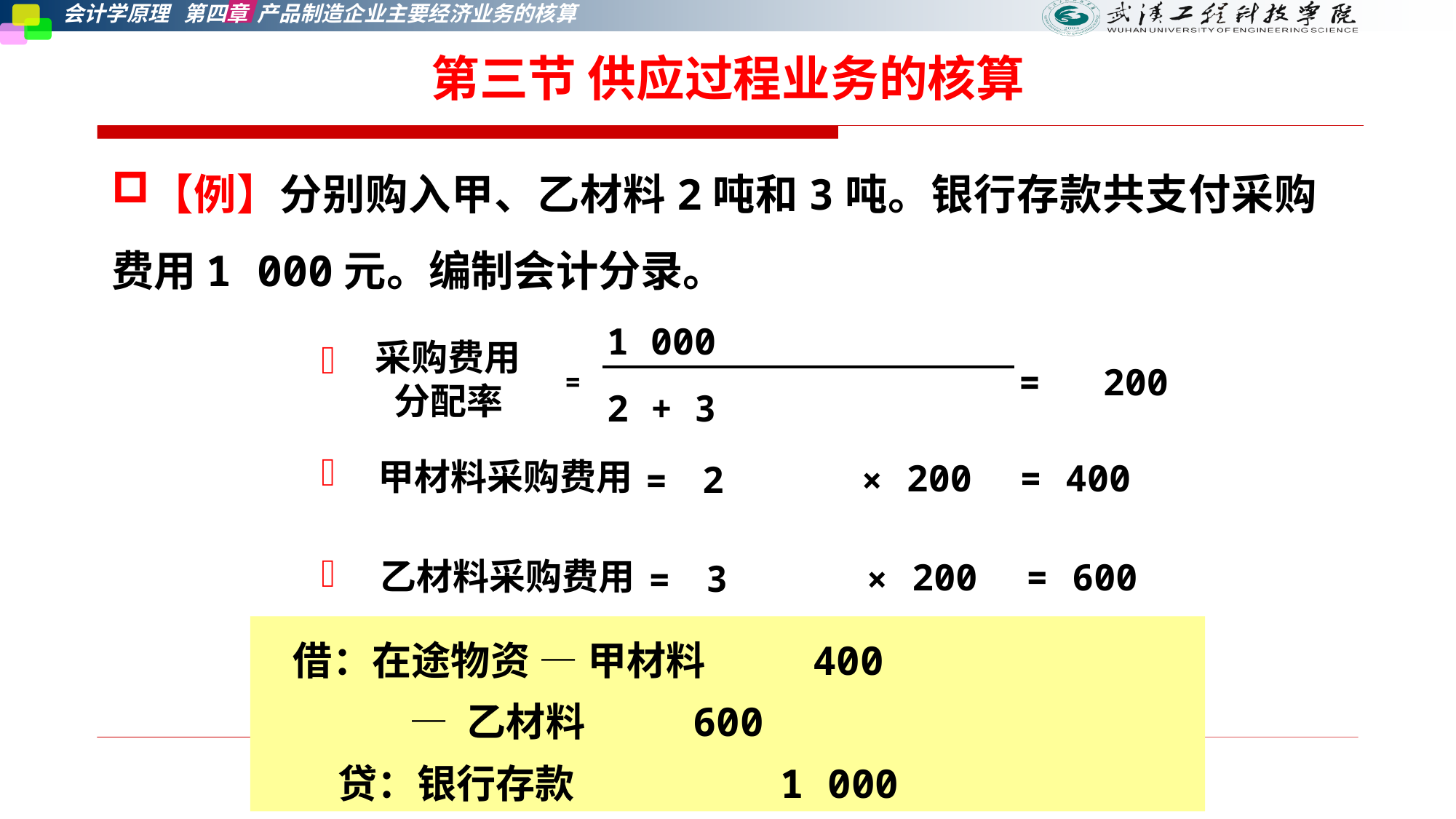

第三节 供应过程业务的核算
【例】分别购入甲、乙材料2吨和3吨。银行存款共支付采购费用1 000元。编制会计分录。
| 采购费用 分配率 | = | 1 000 | = | 200 |
| --- | --- | --- | --- | --- |
|  |  | 2 + 3 |  |  |

| 甲材料采购费用 | = | 2 | × | 200 | = | 400 |
| --- | --- | --- | --- | --- | --- | --- |

| 乙材料采购费用 | = | 3 | × | 200 | = | 600 |
| --- | --- | --- | --- | --- | --- | --- |
借：在途物资 — 甲材料           400
             — 乙材料           600
    贷：银行存款                      1 000